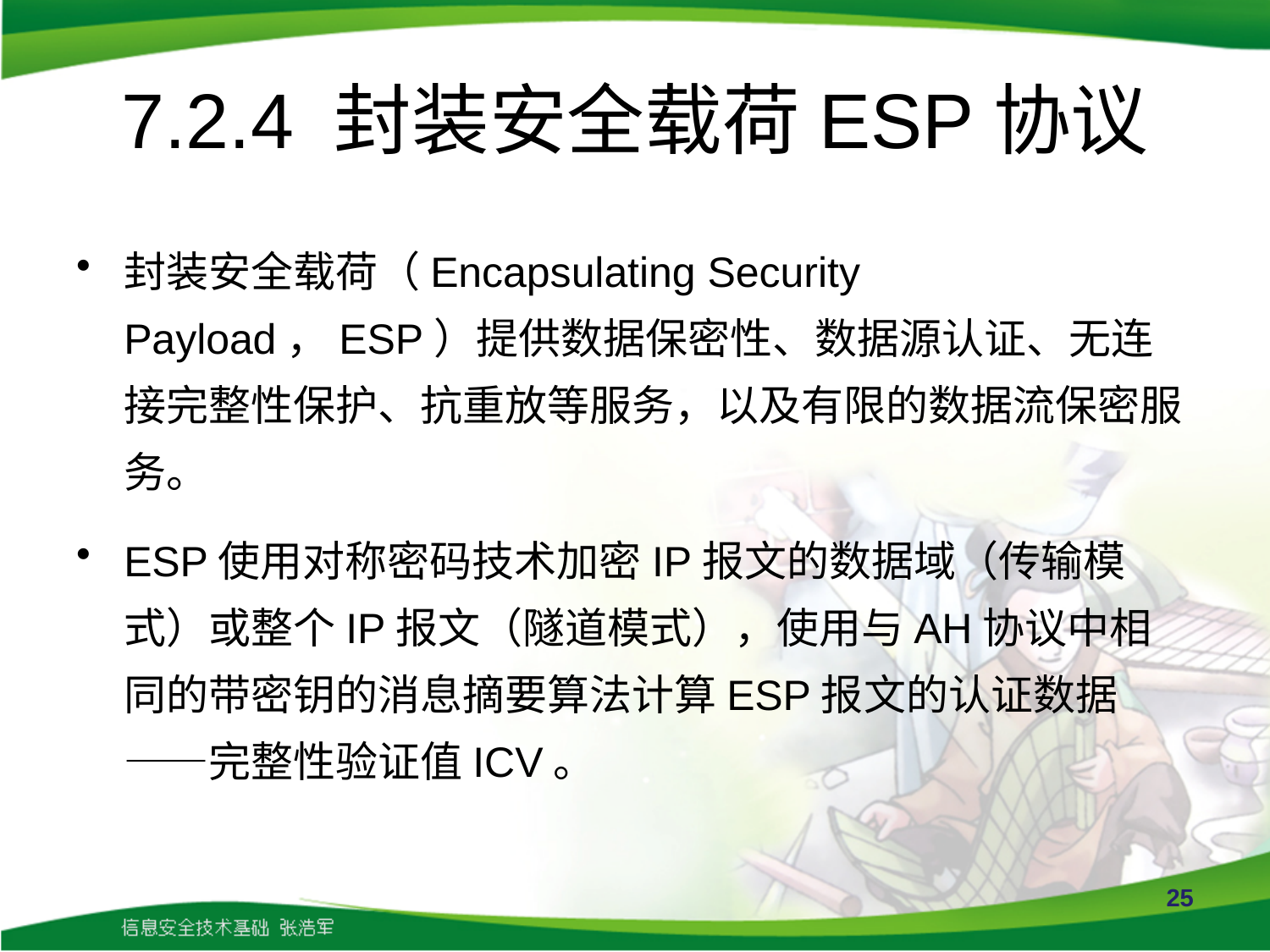

# 7.2.4 封装安全载荷ESP协议
封装安全载荷（Encapsulating Security Payload，ESP）提供数据保密性、数据源认证、无连接完整性保护、抗重放等服务，以及有限的数据流保密服务。
ESP使用对称密码技术加密IP报文的数据域（传输模式）或整个IP报文（隧道模式），使用与AH协议中相同的带密钥的消息摘要算法计算ESP报文的认证数据——完整性验证值ICV。

25